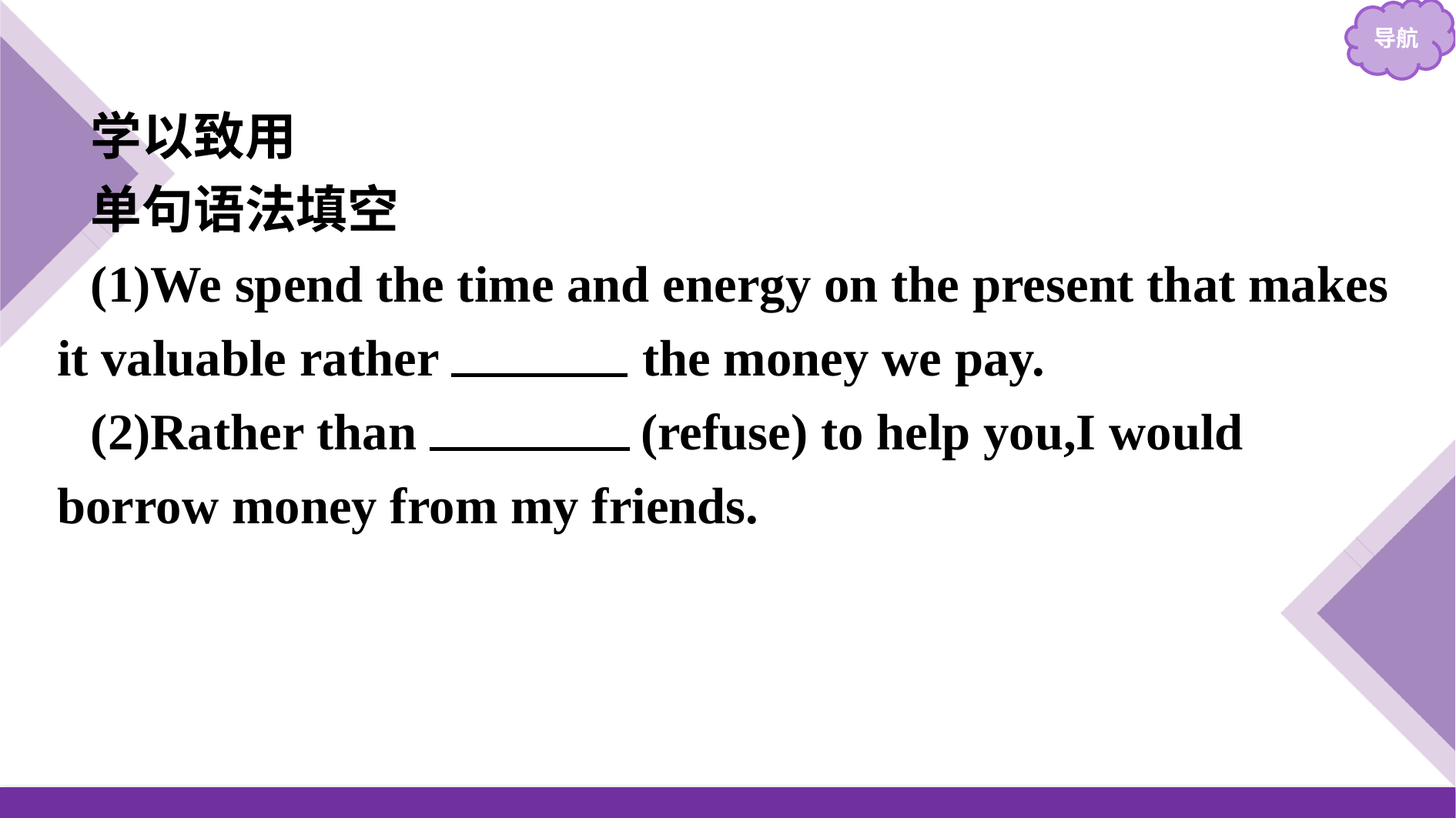

学以致用
单句语法填空
(1)We spend the time and energy on the present that makes it valuable rather    than    the money we pay.
(2)Rather than    refuse   (refuse) to help you,I would borrow money from my friends.